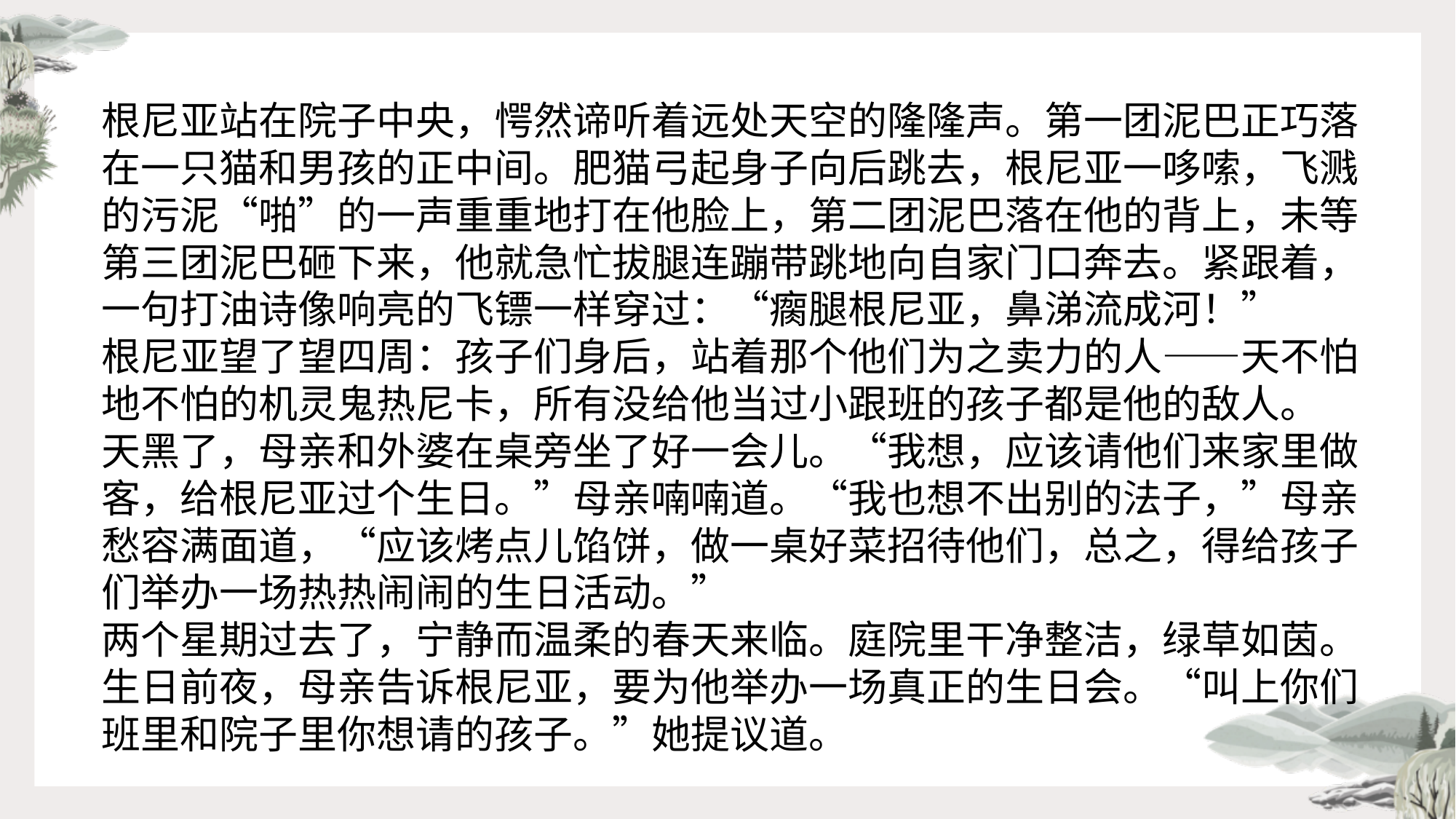

根尼亚站在院子中央，愕然谛听着远处天空的隆隆声。第一团泥巴正巧落在一只猫和男孩的正中间。肥猫弓起身子向后跳去，根尼亚一哆嗦，飞溅的污泥“啪”的一声重重地打在他脸上，第二团泥巴落在他的背上，未等第三团泥巴砸下来，他就急忙拔腿连蹦带跳地向自家门口奔去。紧跟着，一句打油诗像响亮的飞镖一样穿过：“瘸腿根尼亚，鼻涕流成河！”
根尼亚望了望四周：孩子们身后，站着那个他们为之卖力的人——天不怕地不怕的机灵鬼热尼卡，所有没给他当过小跟班的孩子都是他的敌人。
天黑了，母亲和外婆在桌旁坐了好一会儿。“我想，应该请他们来家里做客，给根尼亚过个生日。”母亲喃喃道。“我也想不出别的法子，”母亲愁容满面道，“应该烤点儿馅饼，做一桌好菜招待他们，总之，得给孩子们举办一场热热闹闹的生日活动。”
两个星期过去了，宁静而温柔的春天来临。庭院里干净整洁，绿草如茵。
生日前夜，母亲告诉根尼亚，要为他举办一场真正的生日会。“叫上你们班里和院子里你想请的孩子。”她提议道。